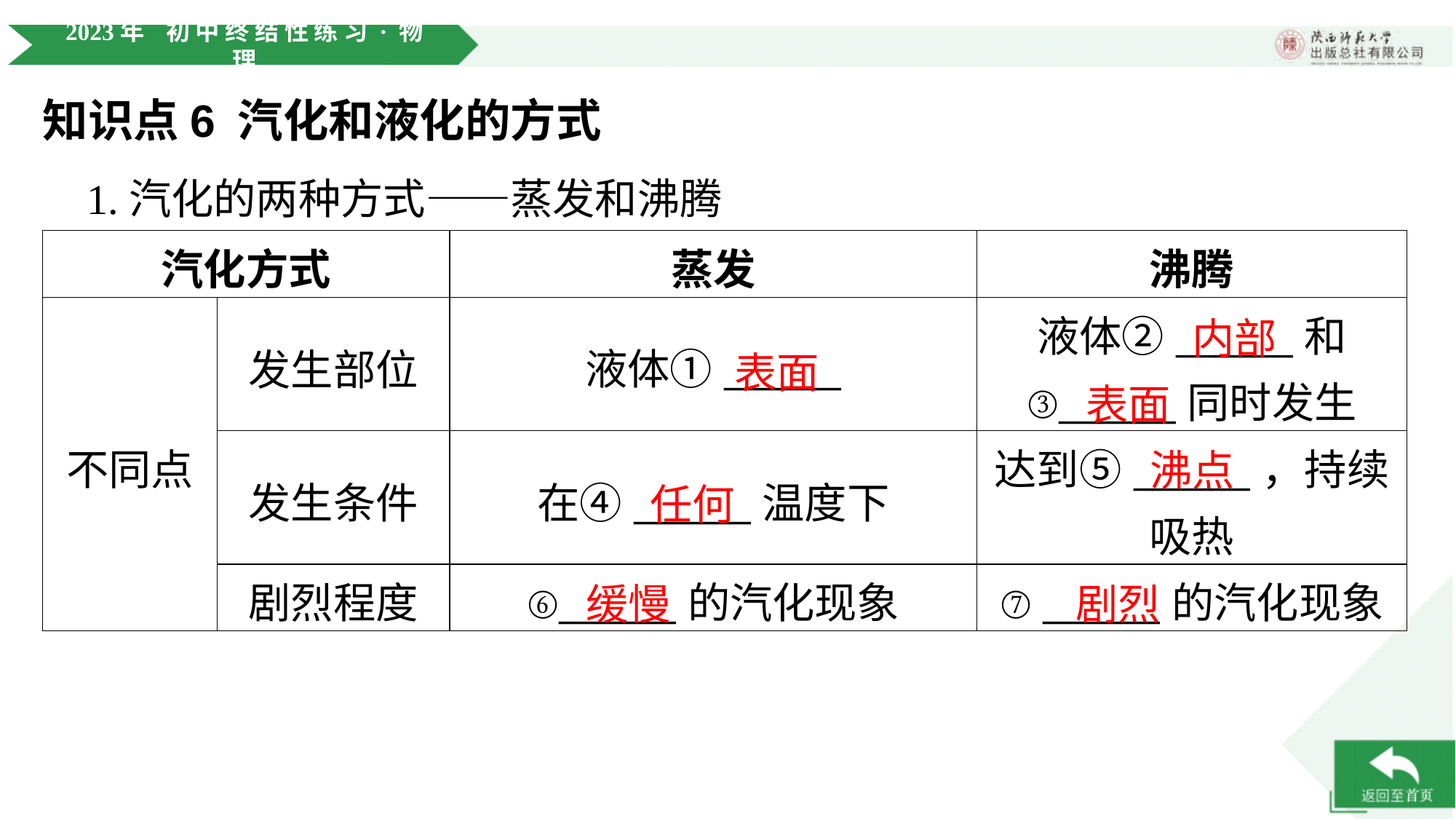

知识点6 汽化和液化的方式
    1.汽化的两种方式——蒸发和沸腾
| 汽化方式 |  | 蒸发 | 沸腾 |
| --- | --- | --- | --- |
| 不同点 | 发生部位 | 液体①\_\_\_\_\_\_ | 液体②\_\_\_\_\_\_和 ③\_\_\_\_\_\_同时发生 |
|  | 发生条件 | 在④\_\_\_\_\_\_温度下 | 达到⑤\_\_\_\_\_\_，持续 吸热 |
|  | 剧烈程度 | ⑥\_\_\_\_\_\_的汽化现象 | ⑦ \_\_\_\_\_\_的汽化现象 |
内部
表面
表面
沸点
任何
缓慢
剧烈